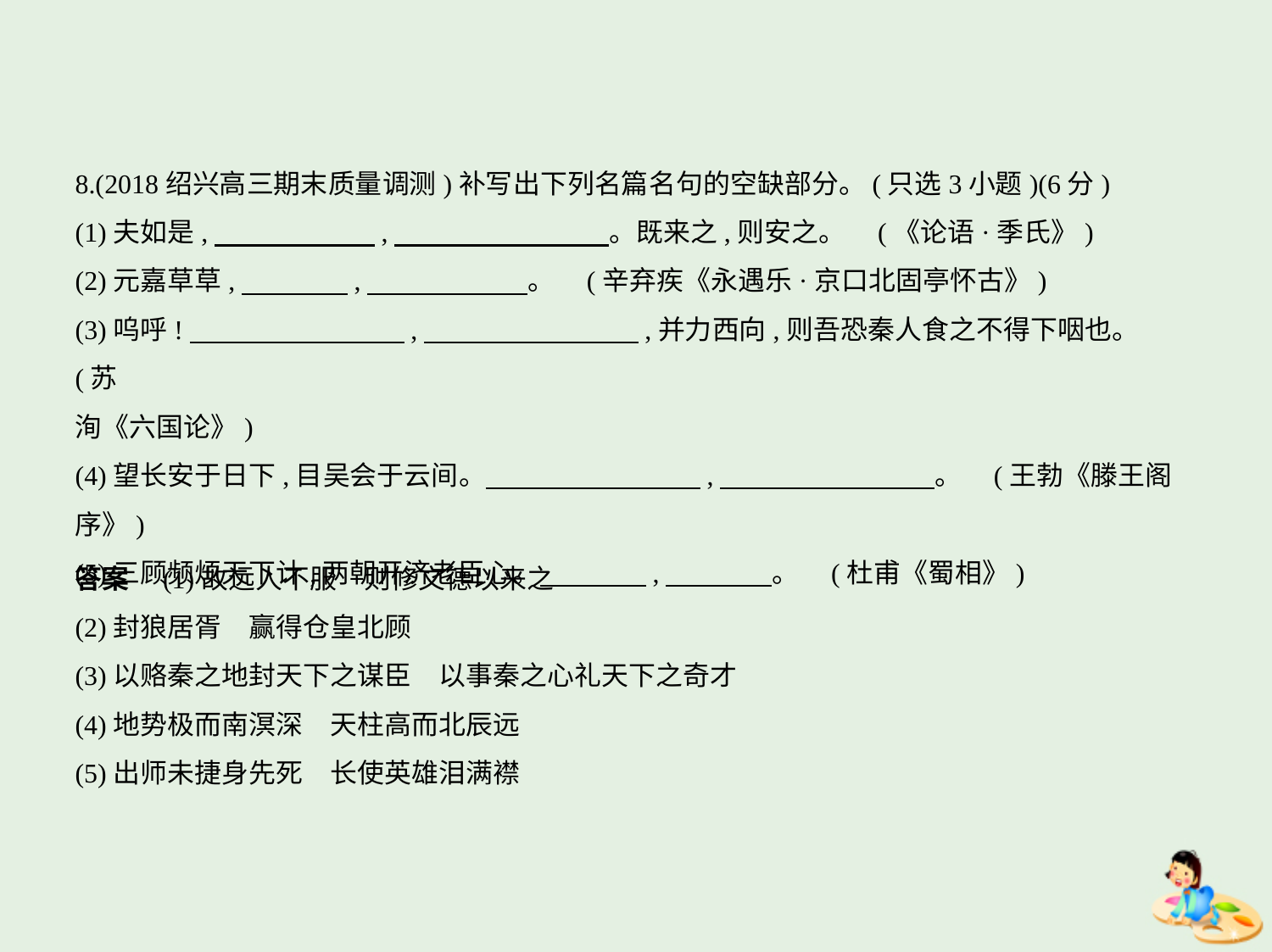

8.(2018绍兴高三期末质量调测)补写出下列名篇名句的空缺部分。(只选3小题)(6分)
(1)夫如是,　　　　　    ,　　　　　　　    。既来之,则安之。 (《论语·季氏》)
(2)元嘉草草,　　　    ,　　　　　    。 (辛弃疾《永遇乐·京口北固亭怀古》)
(3)呜呼!　　　　　　　    ,　　　　　　　    ,并力西向,则吾恐秦人食之不得下咽也。 (苏
洵《六国论》)
(4)望长安于日下,目吴会于云间。　　　　　　　    ,　　　　　　　    。 (王勃《滕王阁
序》)
(5)三顾频烦天下计,两朝开济老臣心。　　　    ,　　　    。 (杜甫《蜀相》)
答案　(1)故远人不服　则修文德以来之
(2)封狼居胥　赢得仓皇北顾
(3)以赂秦之地封天下之谋臣　以事秦之心礼天下之奇才
(4)地势极而南溟深　天柱高而北辰远
(5)出师未捷身先死　长使英雄泪满襟